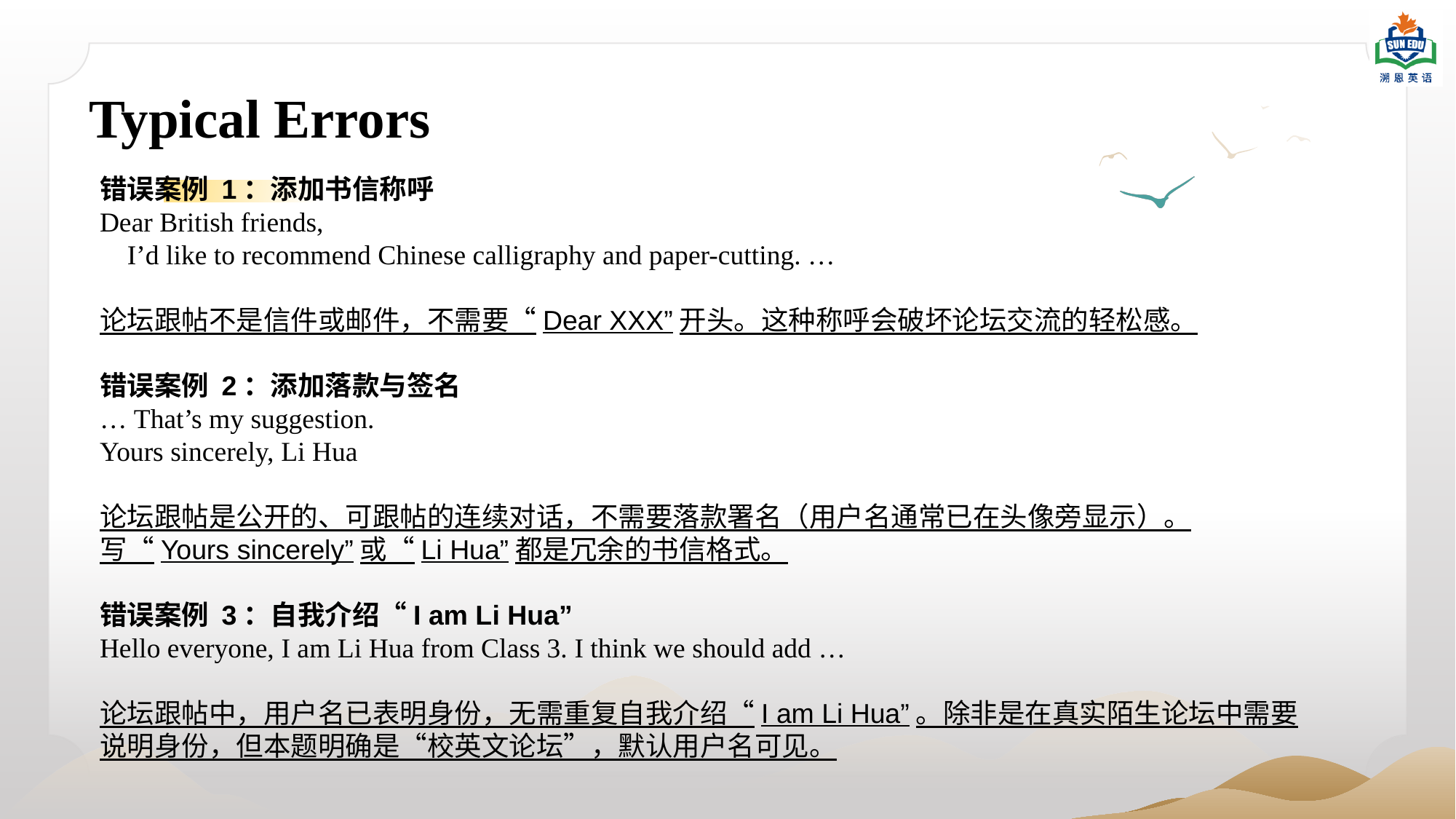

Typical Errors
错误案例 1：添加书信称呼
Dear British friends,
    I’d like to recommend Chinese calligraphy and paper-cutting. …

论坛跟帖不是信件或邮件，不需要“Dear XXX”开头。这种称呼会破坏论坛交流的轻松感。

错误案例 2：添加落款与签名
… That’s my suggestion.
Yours sincerely, Li Hua

论坛跟帖是公开的、可跟帖的连续对话，不需要落款署名（用户名通常已在头像旁显示）。写“Yours sincerely”或“Li Hua”都是冗余的书信格式。

错误案例 3：自我介绍“I am Li Hua”
Hello everyone, I am Li Hua from Class 3. I think we should add …

论坛跟帖中，用户名已表明身份，无需重复自我介绍“I am Li Hua”。除非是在真实陌生论坛中需要说明身份，但本题明确是“校英文论坛”，默认用户名可见。